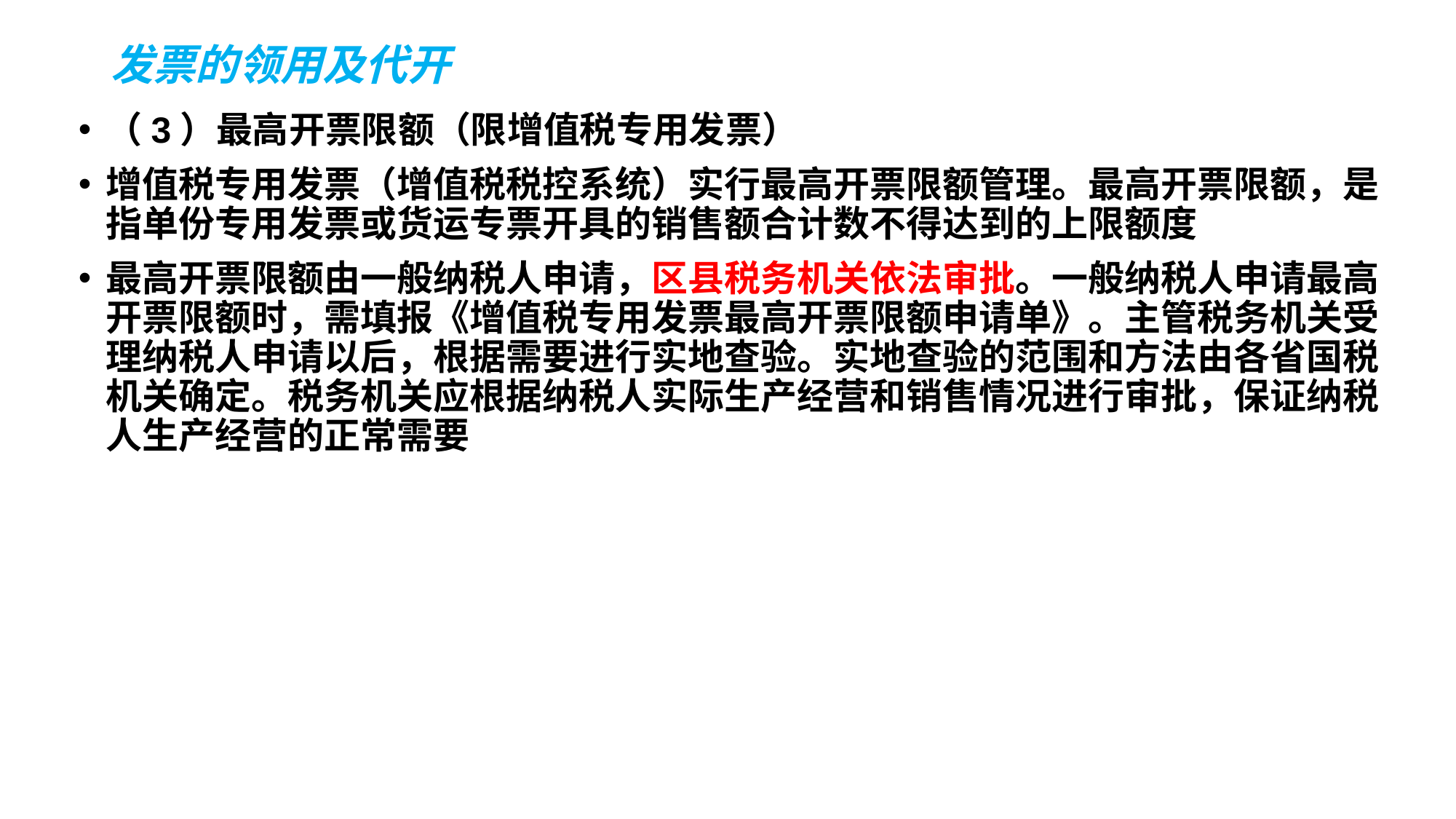

# 发票的领用及代开
（3）最高开票限额（限增值税专用发票）
增值税专用发票（增值税税控系统）实行最高开票限额管理。最高开票限额，是指单份专用发票或货运专票开具的销售额合计数不得达到的上限额度
最高开票限额由一般纳税人申请，区县税务机关依法审批。一般纳税人申请最高开票限额时，需填报《增值税专用发票最高开票限额申请单》。主管税务机关受理纳税人申请以后，根据需要进行实地查验。实地查验的范围和方法由各省国税机关确定。税务机关应根据纳税人实际生产经营和销售情况进行审批，保证纳税人生产经营的正常需要